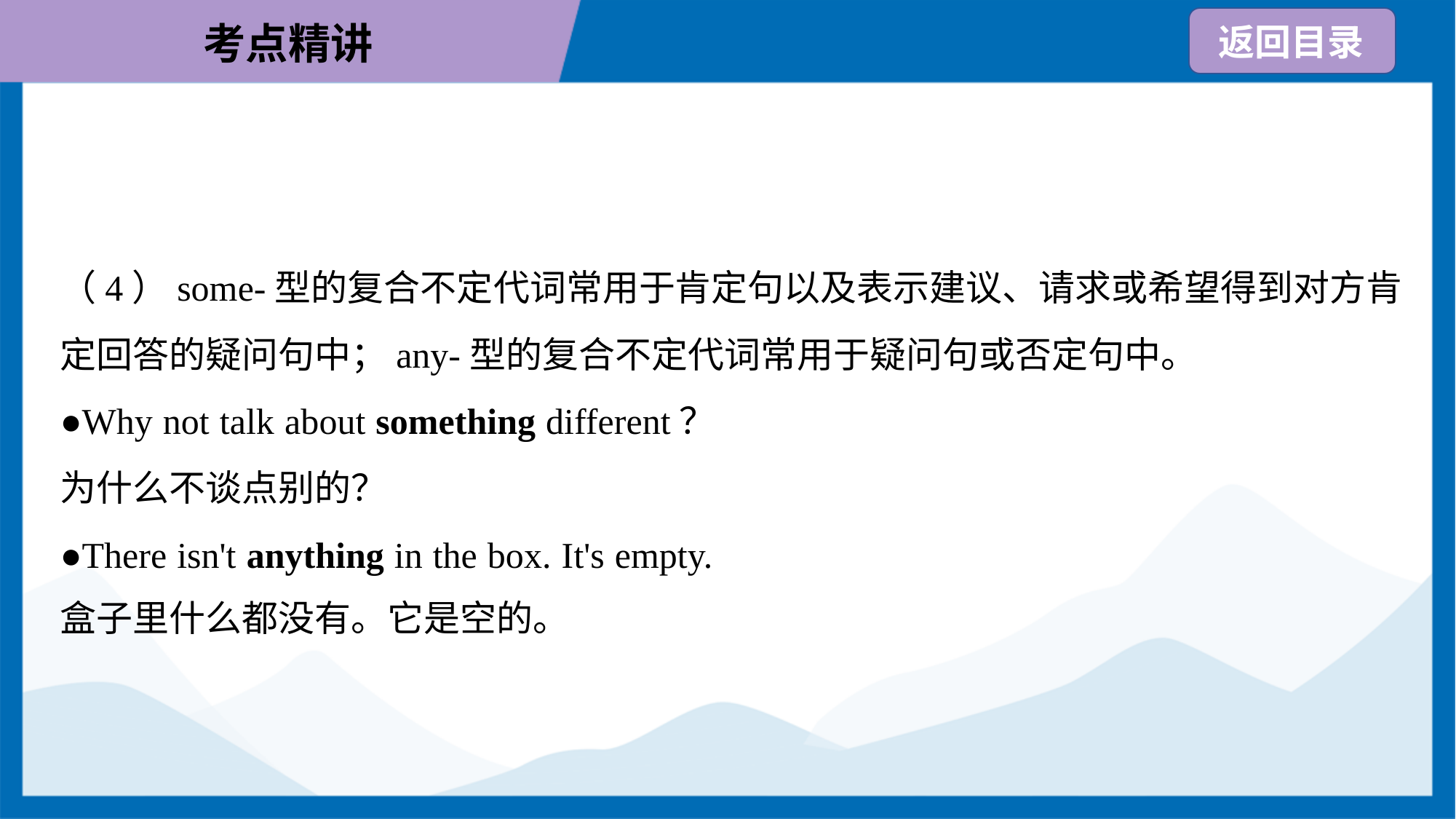

（4）some-型的复合不定代词常用于肯定句以及表示建议、请求或希望得到对方肯
定回答的疑问句中；any-型的复合不定代词常用于疑问句或否定句中。
●Why not talk about something different？
为什么不谈点别的？
●There isn't anything in the box. It's empty.
盒子里什么都没有。它是空的。